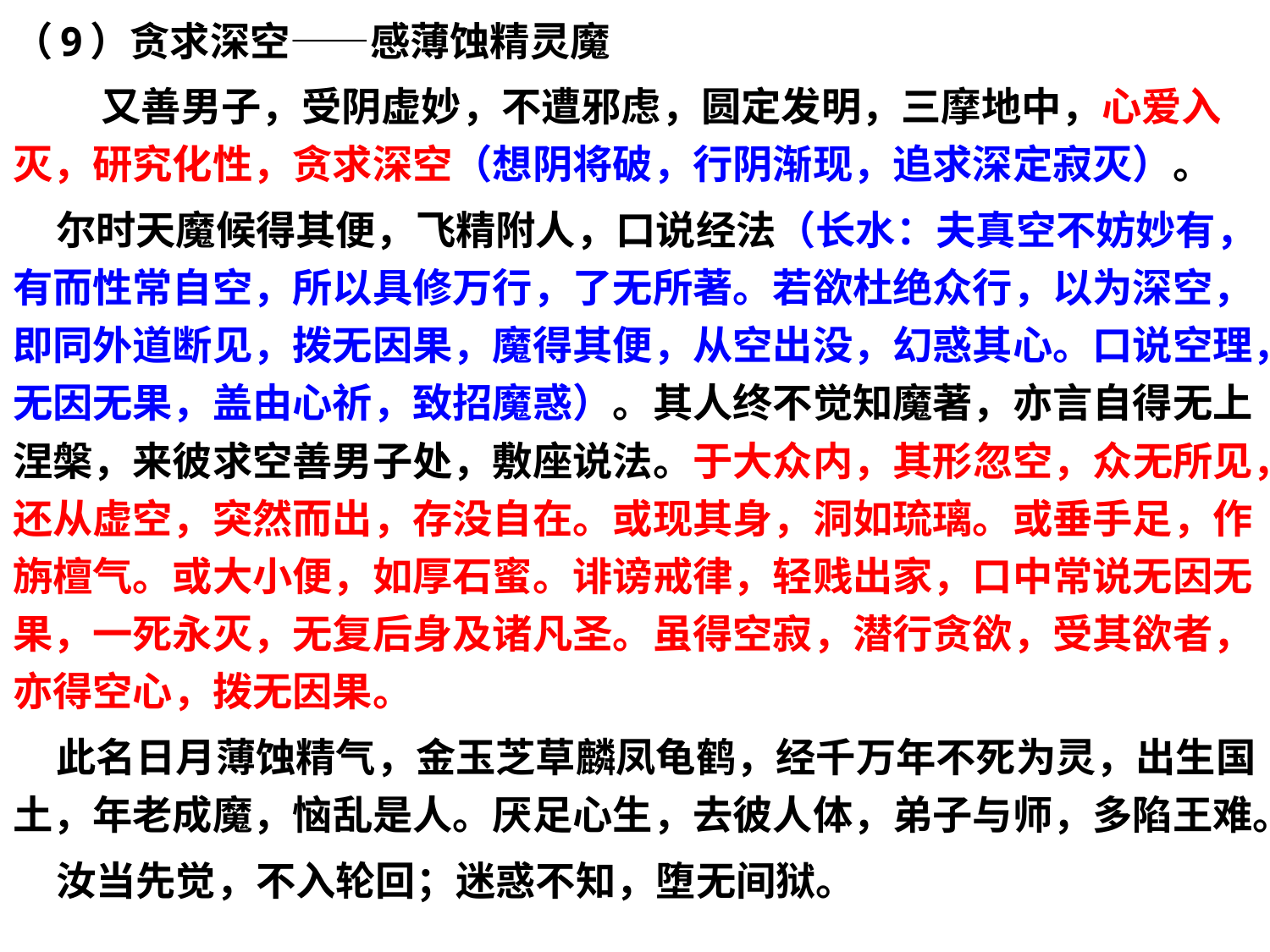

（9）贪求深空——感薄蚀精灵魔
         又善男子，受阴虚妙，不遭邪虑，圆定发明，三摩地中，心爱入灭，研究化性，贪求深空（想阴将破，行阴渐现，追求深定寂灭）。
    尔时天魔候得其便，飞精附人，口说经法（长水：夫真空不妨妙有，有而性常自空，所以具修万行，了无所著。若欲杜绝众行，以为深空，即同外道断见，拨无因果，魔得其便，从空出没，幻惑其心。口说空理，无因无果，盖由心祈，致招魔惑）。其人终不觉知魔著，亦言自得无上涅槃，来彼求空善男子处，敷座说法。于大众内，其形忽空，众无所见，还从虚空，突然而出，存没自在。或现其身，洞如琉璃。或垂手足，作旃檀气。或大小便，如厚石蜜。诽谤戒律，轻贱出家，口中常说无因无果，一死永灭，无复后身及诸凡圣。虽得空寂，潜行贪欲，受其欲者，亦得空心，拨无因果。
    此名日月薄蚀精气，金玉芝草麟凤龟鹤，经千万年不死为灵，出生国土，年老成魔，恼乱是人。厌足心生，去彼人体，弟子与师，多陷王难。
    汝当先觉，不入轮回；迷惑不知，堕无间狱。